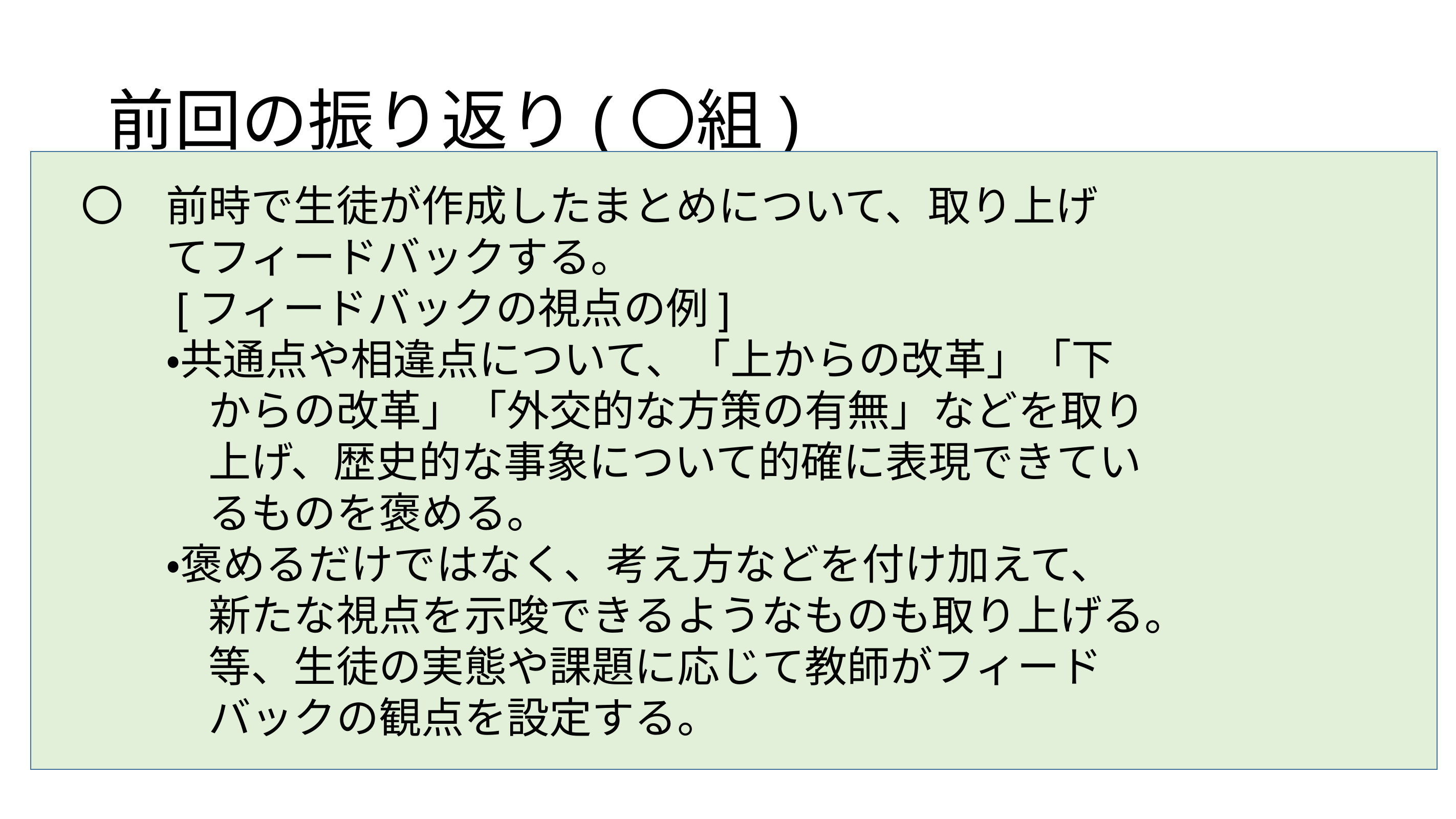

# 前回の振り返り(〇組)
　〇　前時で生徒が作成したまとめについて、取り上げ
　　　てフィードバックする。
　　　[フィードバックの視点の例]
　　　・共通点や相違点について、「上からの改革」「下
　　　　からの改革」「外交的な方策の有無」などを取り
　　　　上げ、歴史的な事象について的確に表現できてい
　　　　るものを褒める。
　　　・褒めるだけではなく、考え方などを付け加えて、
　　　　新たな視点を示唆できるようなものも取り上げる。
　　　　等、生徒の実態や課題に応じて教師がフィード
　　　　バックの観点を設定する。
あなたは、イタリアとドイツの統一運動にどの程度共通点や相違点を見いだすことができると考えますか。共通点か相違点のどちらかに着目して論じなさい。
　● 共通点は戦争を通して両者ともに統一を成し遂げたことで、相違点
　　 として、イタリアは他国との協力や占領などにより統一を目指すが、
        ドイツは自国内で主義や政策を通して、考えを一つにまとめること
        で統一を目指した。
　● 共通点としては、大国間の戦争がまたは国内の革命が絡んでいると
　　 いうこと。相違点は、プロイセンはビスマルクを中心とした上から
        の統一運動、サルデーニャは立憲主義中心の統一運動